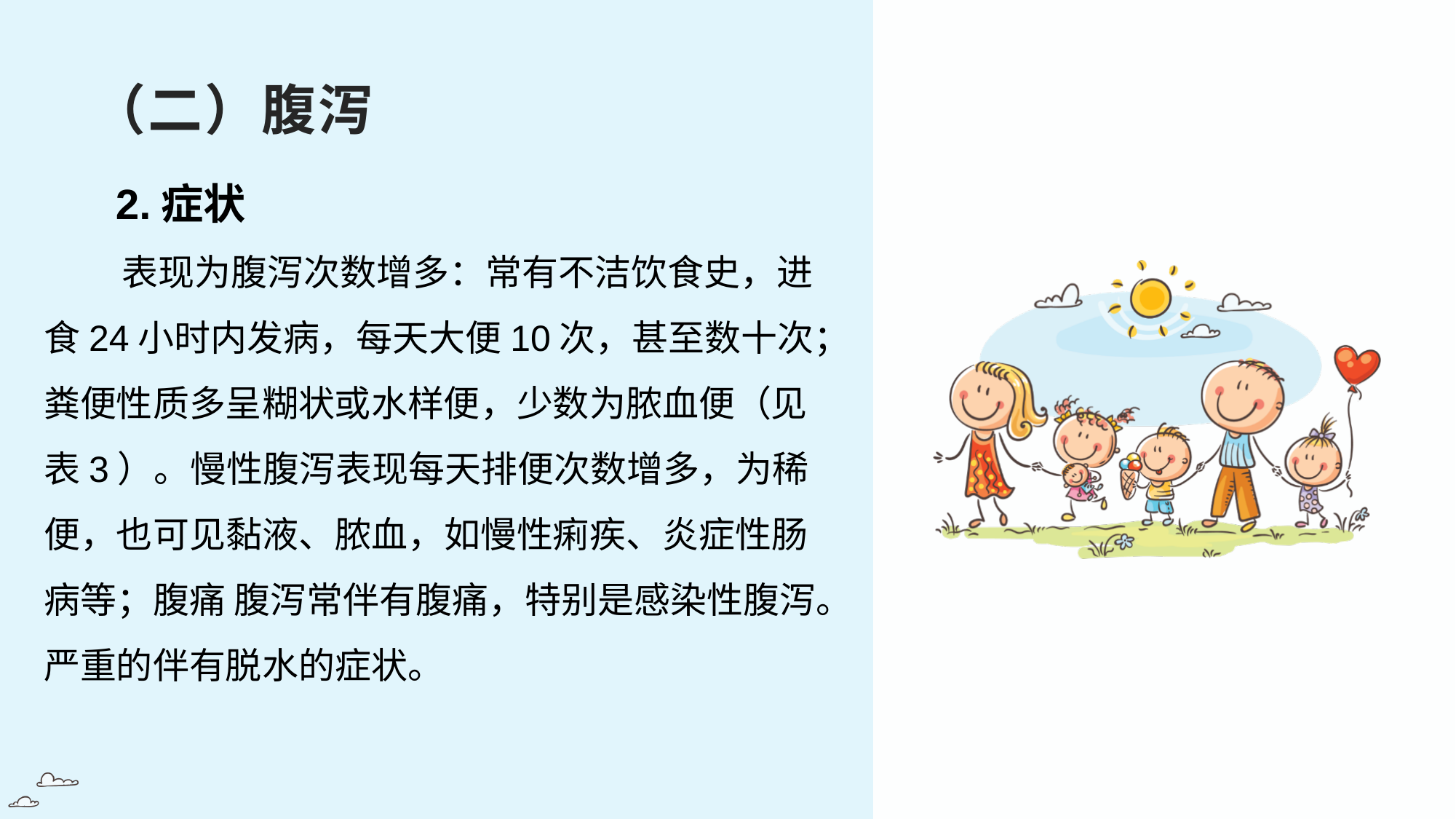

（二）腹泻
   2.症状
    表现为腹泻次数增多：常有不洁饮食史，进食24小时内发病，每天大便10次，甚至数十次；粪便性质多呈糊状或水样便，少数为脓血便（见表3）。慢性腹泻表现每天排便次数增多，为稀便，也可见黏液、脓血，如慢性痢疾、炎症性肠病等；腹痛 腹泻常伴有腹痛，特别是感染性腹泻。严重的伴有脱水的症状。